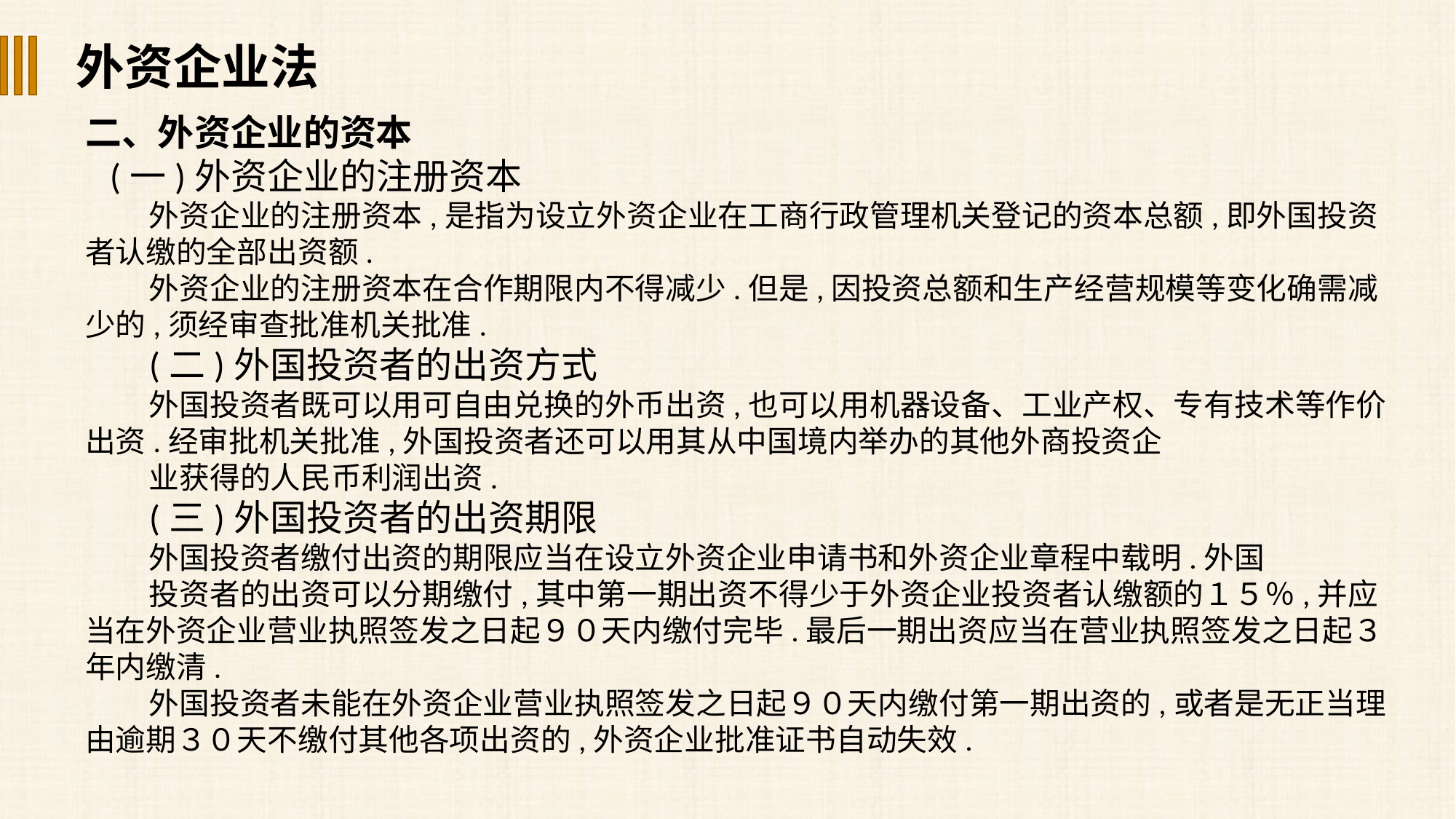

外资企业法

二、外资企业的资本
   (一)外资企业的注册资本
外资企业的注册资本,是指为设立外资企业在工商行政管理机关登记的资本总额,即外国投资者认缴的全部出资额.
外资企业的注册资本在合作期限内不得减少.但是,因投资总额和生产经营规模等变化确需减少的,须经审查批准机关批准.
(二)外国投资者的出资方式
外国投资者既可以用可自由兑换的外币出资,也可以用机器设备、工业产权、专有技术等作价出资.经审批机关批准,外国投资者还可以用其从中国境内举办的其他外商投资企
业获得的人民币利润出资.
(三)外国投资者的出资期限
外国投资者缴付出资的期限应当在设立外资企业申请书和外资企业章程中载明.外国
投资者的出资可以分期缴付,其中第一期出资不得少于外资企业投资者认缴额的１５％,并应当在外资企业营业执照签发之日起９０天内缴付完毕.最后一期出资应当在营业执照签发之日起３年内缴清.
外国投资者未能在外资企业营业执照签发之日起９０天内缴付第一期出资的,或者是无正当理由逾期３０天不缴付其他各项出资的,外资企业批准证书自动失效.